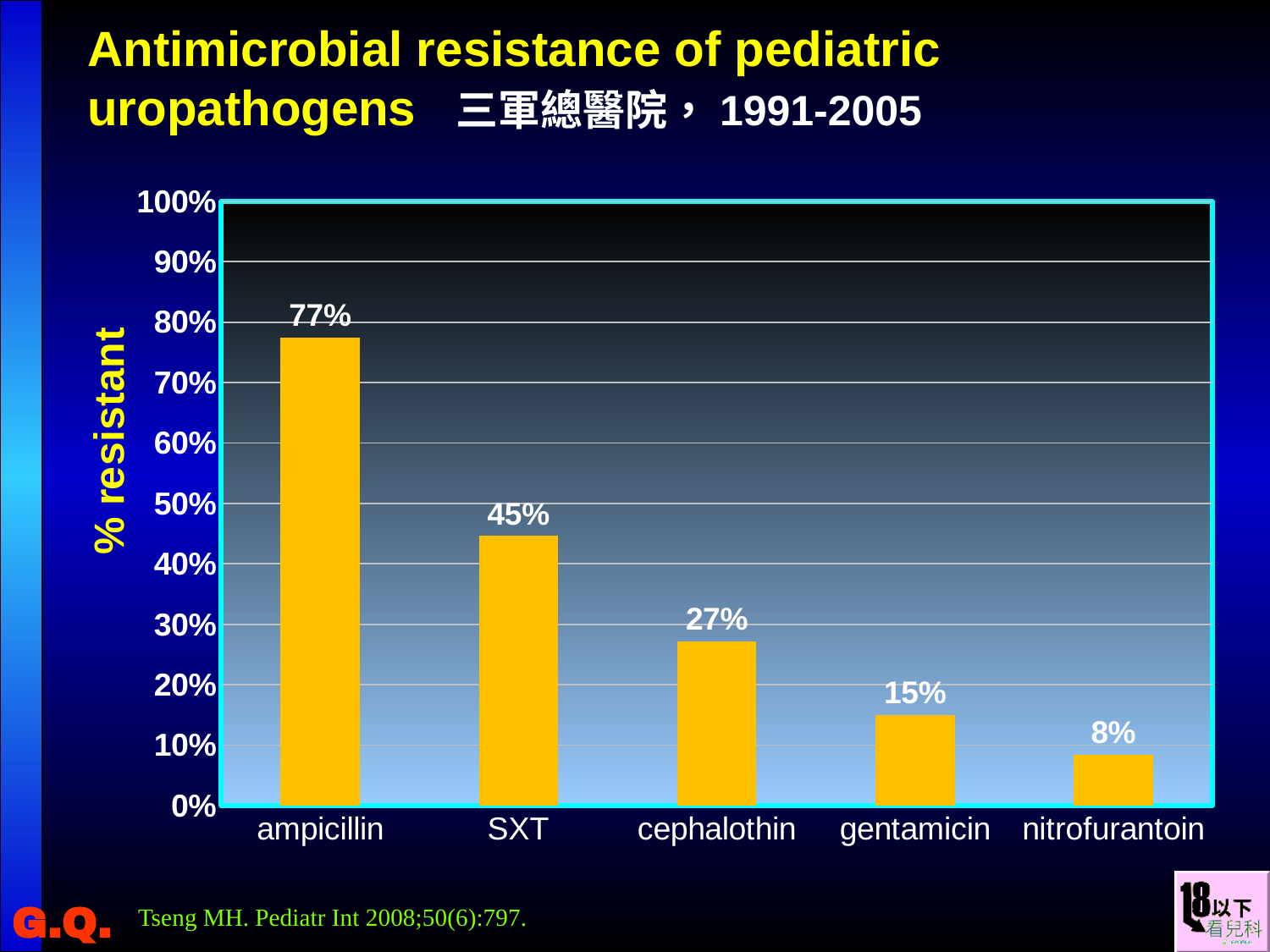

# Antimicrobial resistance of pediatric uropathogens  三軍總醫院，1991-2005

### Chart

| Category | E. coli |
|---|---|
| ampicillin | 0.774 |
| SXT | 0.446 |
| cephalothin | 0.272 |
| gentamicin | 0.15 |
| nitrofurantoin | 0.084 |
Tseng MH. Pediatr Int 2008;50(6):797.